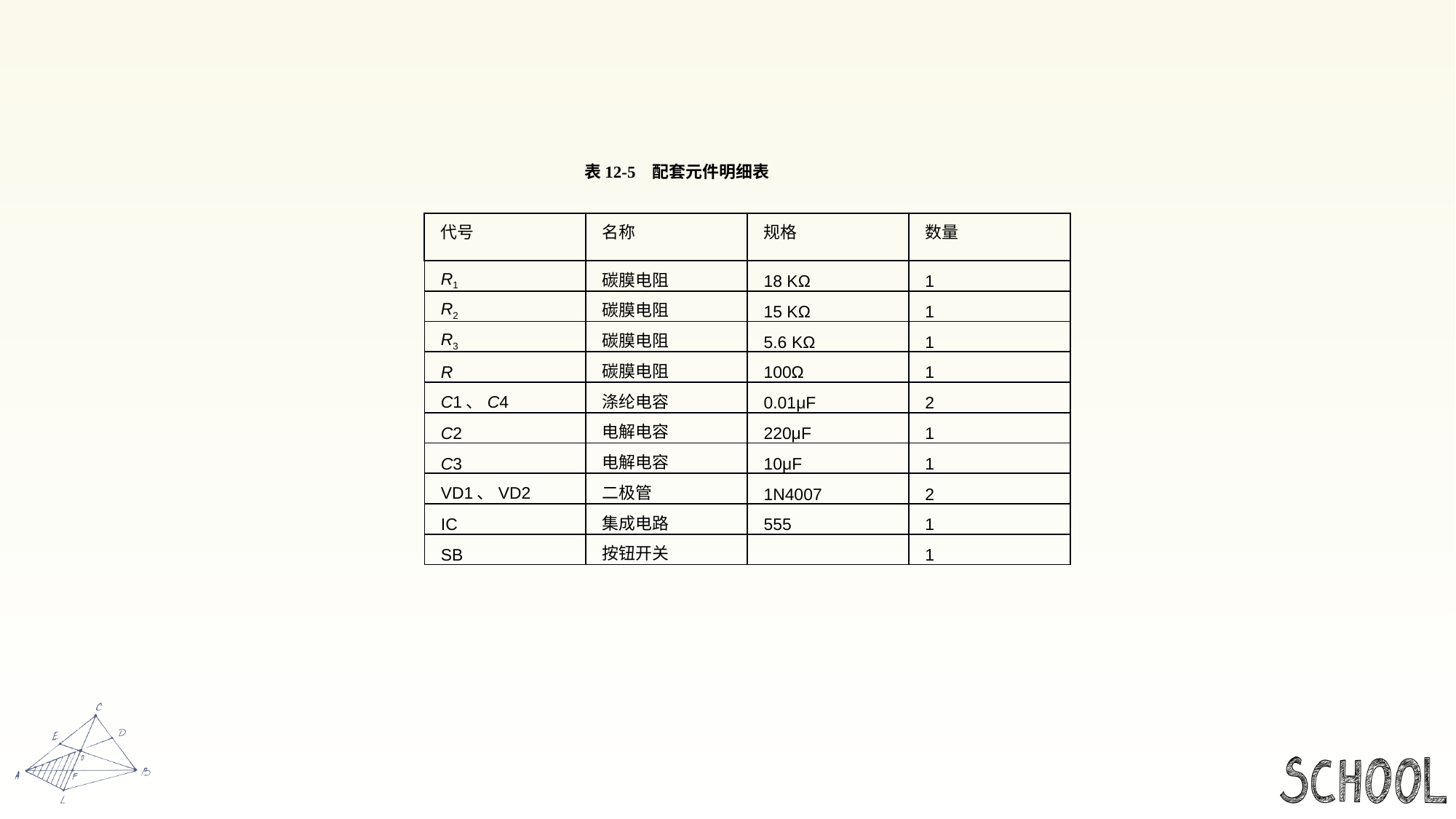

#

                                      表12-5   配套元件明细表
| 代号 | 名称 | 规格 | 数量 |
| --- | --- | --- | --- |
| R1 | 碳膜电阻 | 18 KΩ | 1 |
| R2 | 碳膜电阻 | 15 KΩ | 1 |
| R3 | 碳膜电阻 | 5.6 KΩ | 1 |
| R | 碳膜电阻 | 100Ω | 1 |
| C1、C4 | 涤纶电容 | 0.01μF | 2 |
| C2 | 电解电容 | 220μF | 1 |
| C3 | 电解电容 | 10μF | 1 |
| VD1、VD2 | 二极管 | 1N4007 | 2 |
| IC | 集成电路 | 555 | 1 |
| SB | 按钮开关 |  | 1 |